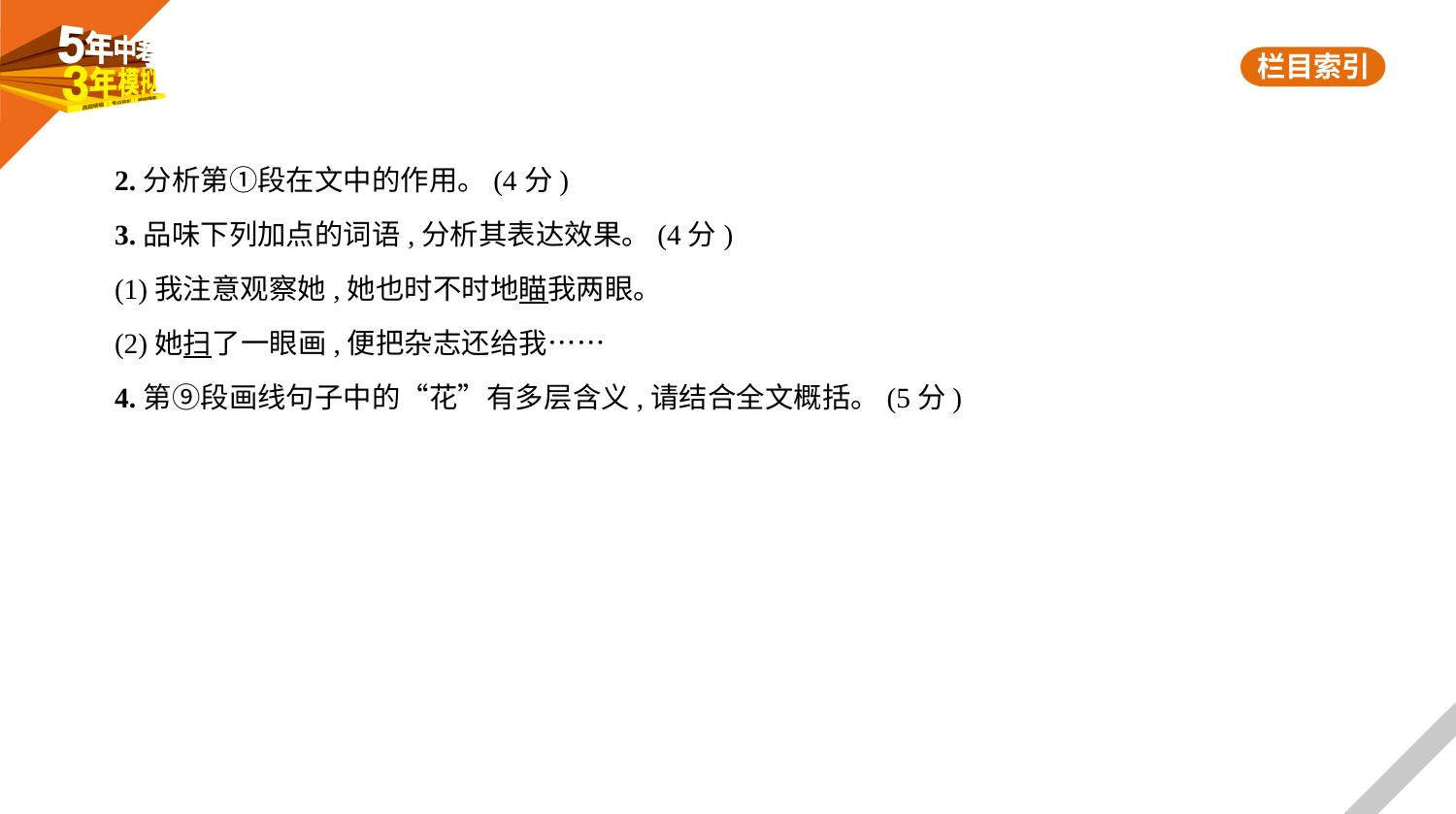

2.分析第①段在文中的作用。(4分)
3.品味下列加点的词语,分析其表达效果。(4分)
(1)我注意观察她,她也时不时地瞄我两眼。
(2)她扫了一眼画,便把杂志还给我……
4.第⑨段画线句子中的“花”有多层含义,请结合全文概括。(5分)